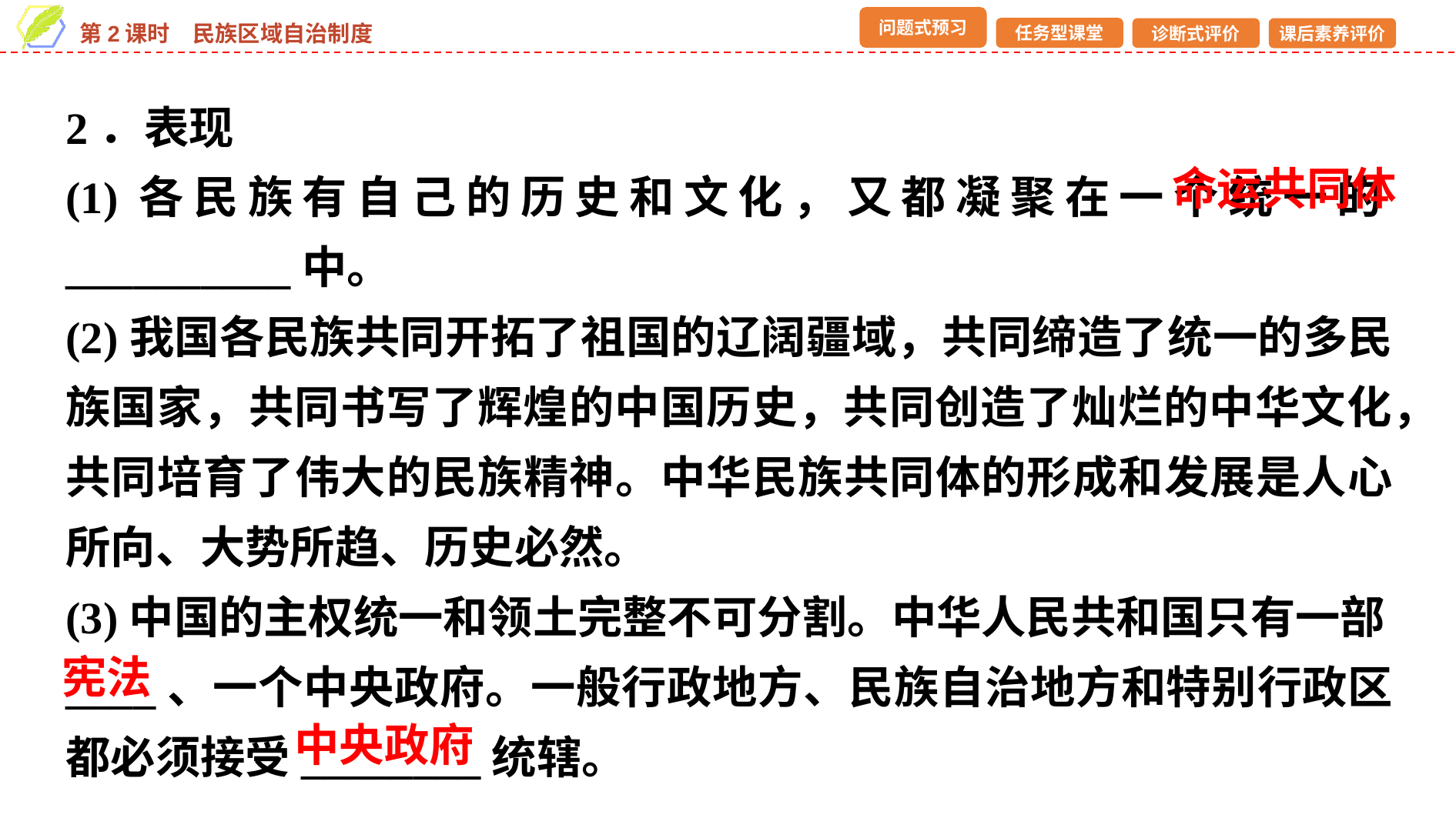

2．表现
(1)各民族有自己的历史和文化，又都凝聚在一个统一的__________中。
(2)我国各民族共同开拓了祖国的辽阔疆域，共同缔造了统一的多民族国家，共同书写了辉煌的中国历史，共同创造了灿烂的中华文化，共同培育了伟大的民族精神。中华民族共同体的形成和发展是人心所向、大势所趋、历史必然。
(3)中国的主权统一和领土完整不可分割。中华人民共和国只有一部____、一个中央政府。一般行政地方、民族自治地方和特别行政区都必须接受________统辖。
命运共同体
宪法
中央政府